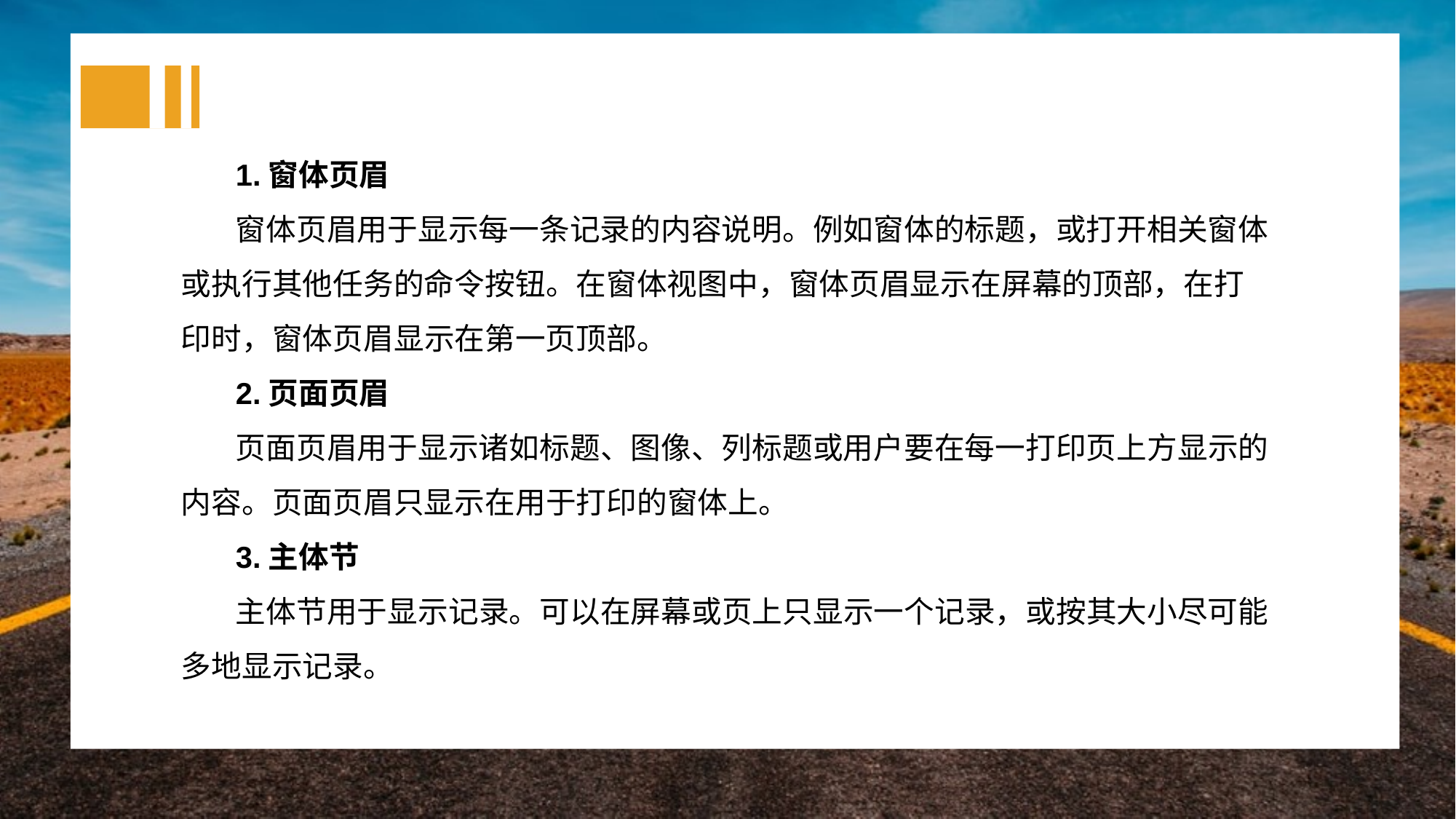

1.窗体页眉
窗体页眉用于显示每一条记录的内容说明。例如窗体的标题，或打开相关窗体或执行其他任务的命令按钮。在窗体视图中，窗体页眉显示在屏幕的顶部，在打印时，窗体页眉显示在第一页顶部。
2.页面页眉
页面页眉用于显示诸如标题、图像、列标题或用户要在每一打印页上方显示的内容。页面页眉只显示在用于打印的窗体上。
3.主体节
主体节用于显示记录。可以在屏幕或页上只显示一个记录，或按其大小尽可能多地显示记录。